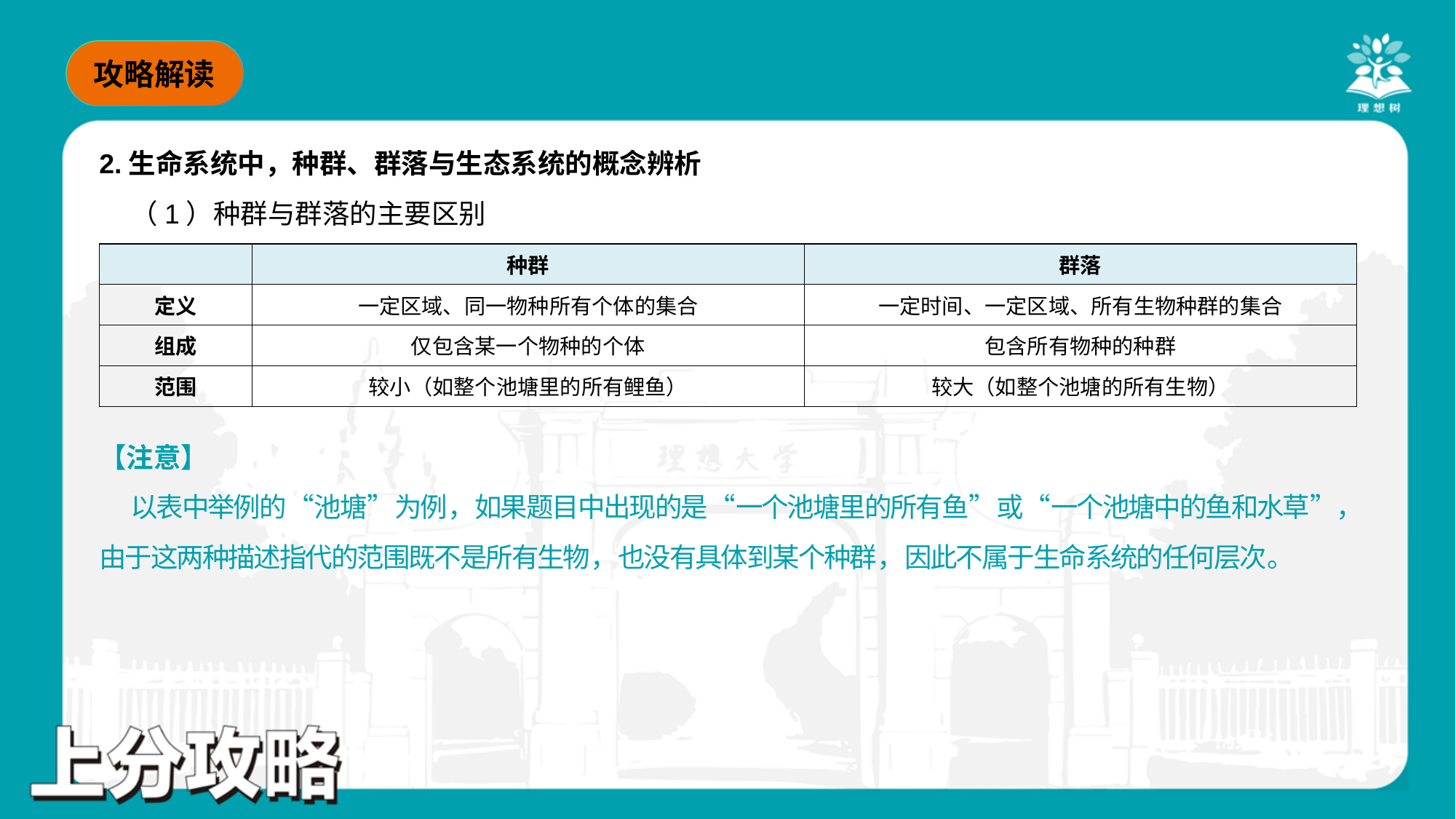

2.生命系统中，种群、群落与生态系统的概念辨析
    （1）种群与群落的主要区别
|  | 种群 | 群落 |
| --- | --- | --- |
| 定义 | 一定区域、同一物种所有个体的集合 | 一定时间、一定区域、所有生物种群的集合 |
| 组成 | 仅包含某一个物种的个体 | 包含所有物种的种群 |
| 范围 | 较小（如整个池塘里的所有鲤鱼） | 较大（如整个池塘的所有生物） |
【注意】
    以表中举例的“池塘”为例，如果题目中出现的是“一个池塘里的所有鱼”或“一个池塘中的鱼和水草”，
由于这两种描述指代的范围既不是所有生物，也没有具体到某个种群，因此不属于生命系统的任何层次。